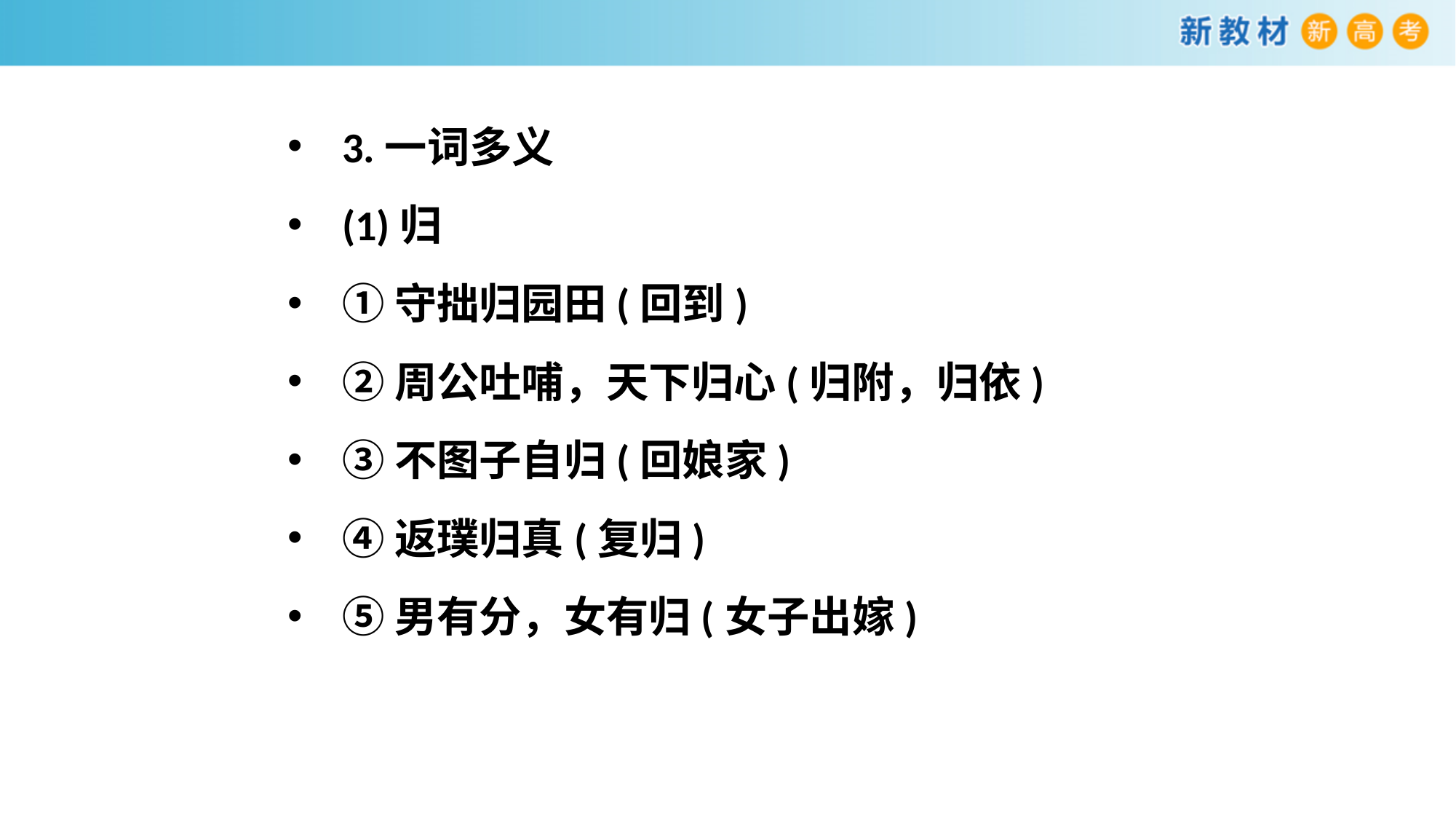

3.一词多义
(1)归
①守拙归园田(回到)
②周公吐哺，天下归心(归附，归依)
③不图子自归(回娘家)
④返璞归真(复归)
⑤男有分，女有归(女子出嫁)